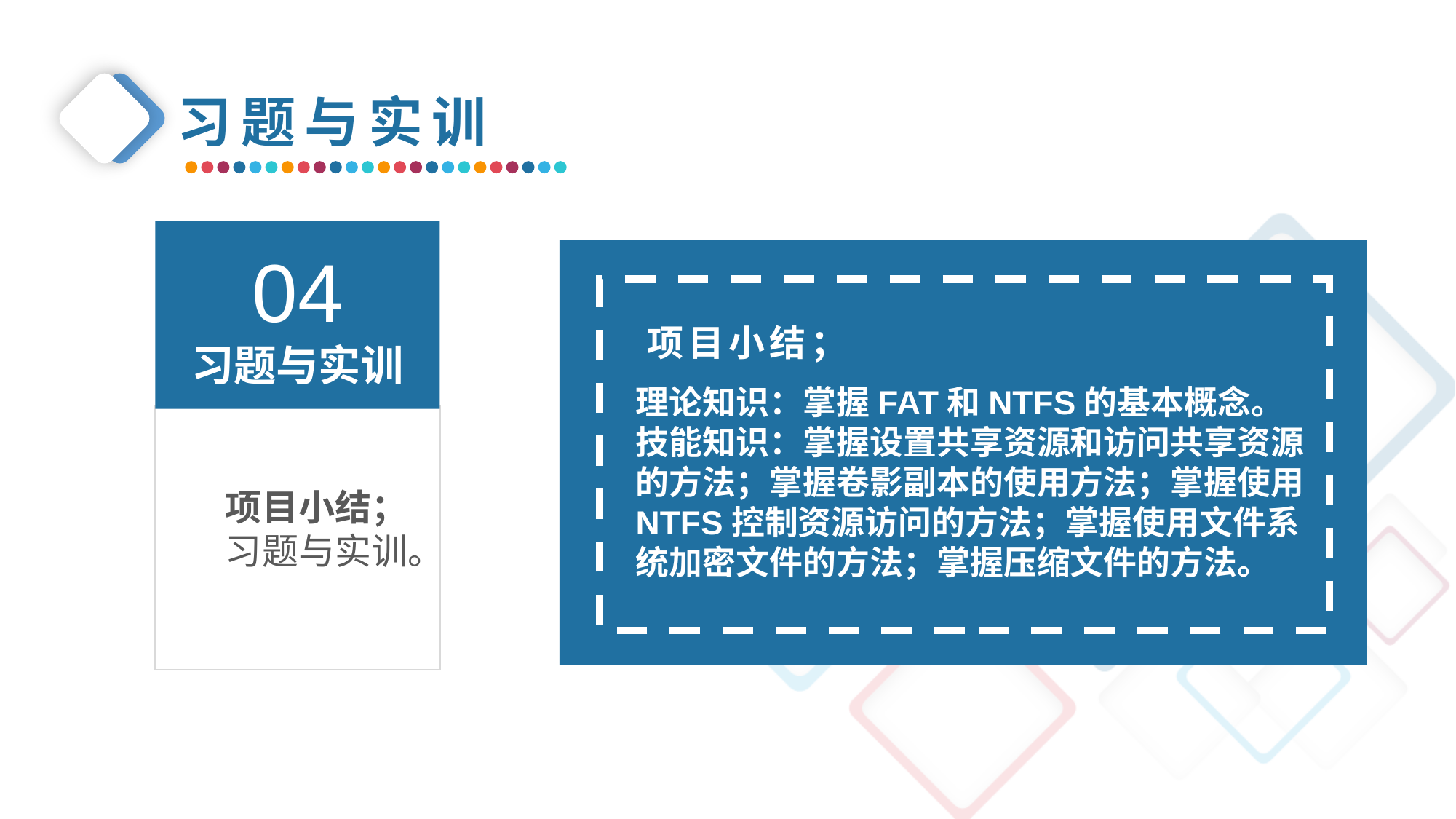

习题与实训

04
习题与实训

项目小结；
理论知识：掌握FAT和NTFS的基本概念。
技能知识：掌握设置共享资源和访问共享资源的方法；掌握卷影副本的使用方法；掌握使用NTFS控制资源访问的方法；掌握使用文件系统加密文件的方法；掌握压缩文件的方法。

项目小结；
习题与实训。